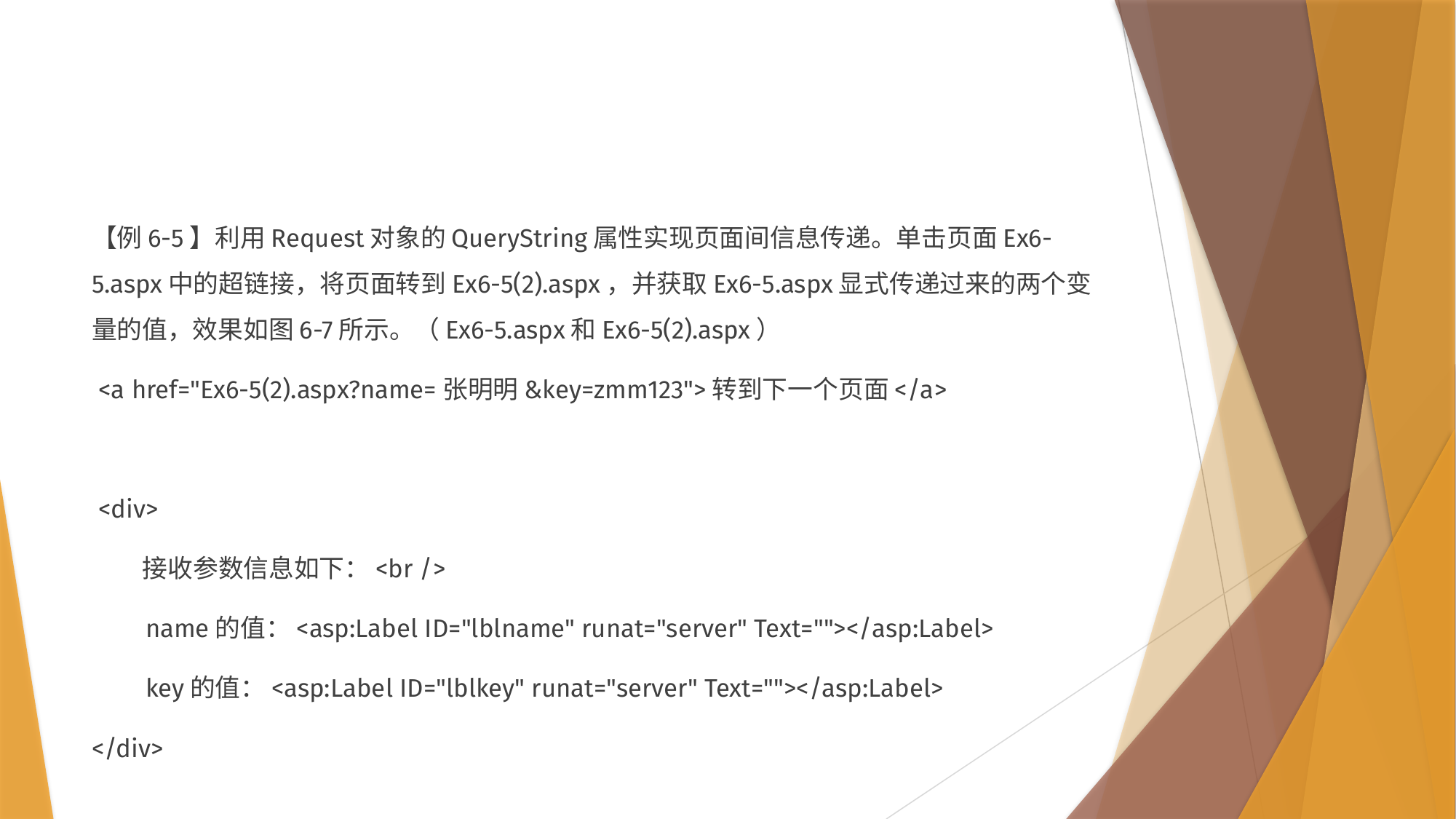

#
【例6-5】利用Request对象的QueryString属性实现页面间信息传递。单击页面Ex6-5.aspx中的超链接，将页面转到Ex6-5(2).aspx，并获取Ex6-5.aspx显式传递过来的两个变量的值，效果如图6-7所示。（Ex6-5.aspx和Ex6-5(2).aspx）
 <a href="Ex6-5(2).aspx?name=张明明&key=zmm123">转到下一个页面</a>

 <div>
        接收参数信息如下：<br />
        name的值：<asp:Label ID="lblname" runat="server" Text=""></asp:Label>
        key的值：<asp:Label ID="lblkey" runat="server" Text=""></asp:Label>
</div>